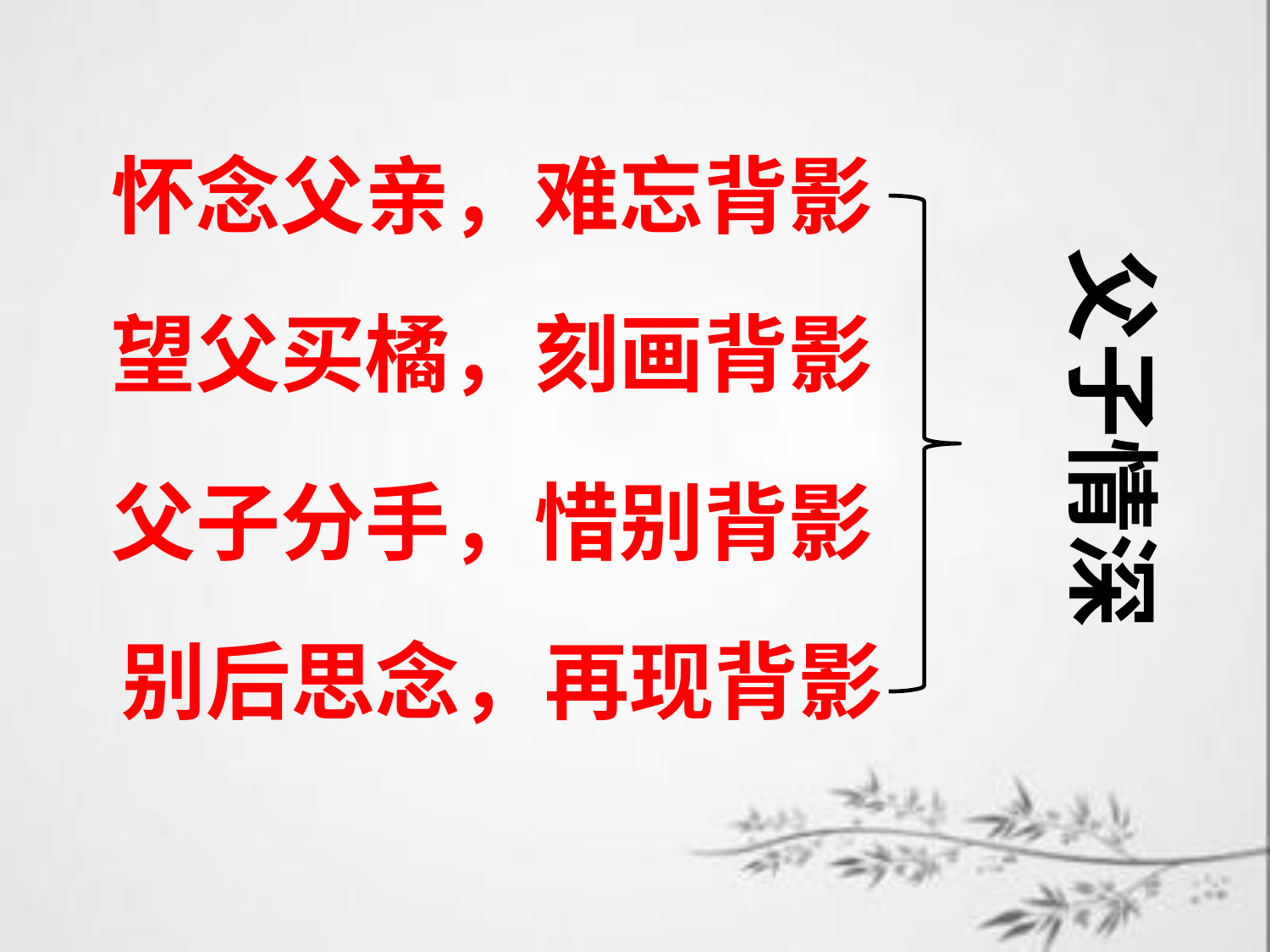

怀念父亲，难忘背影

父子情深
望父买橘，刻画背影
父子分手，惜别背影
别后思念，再现背影